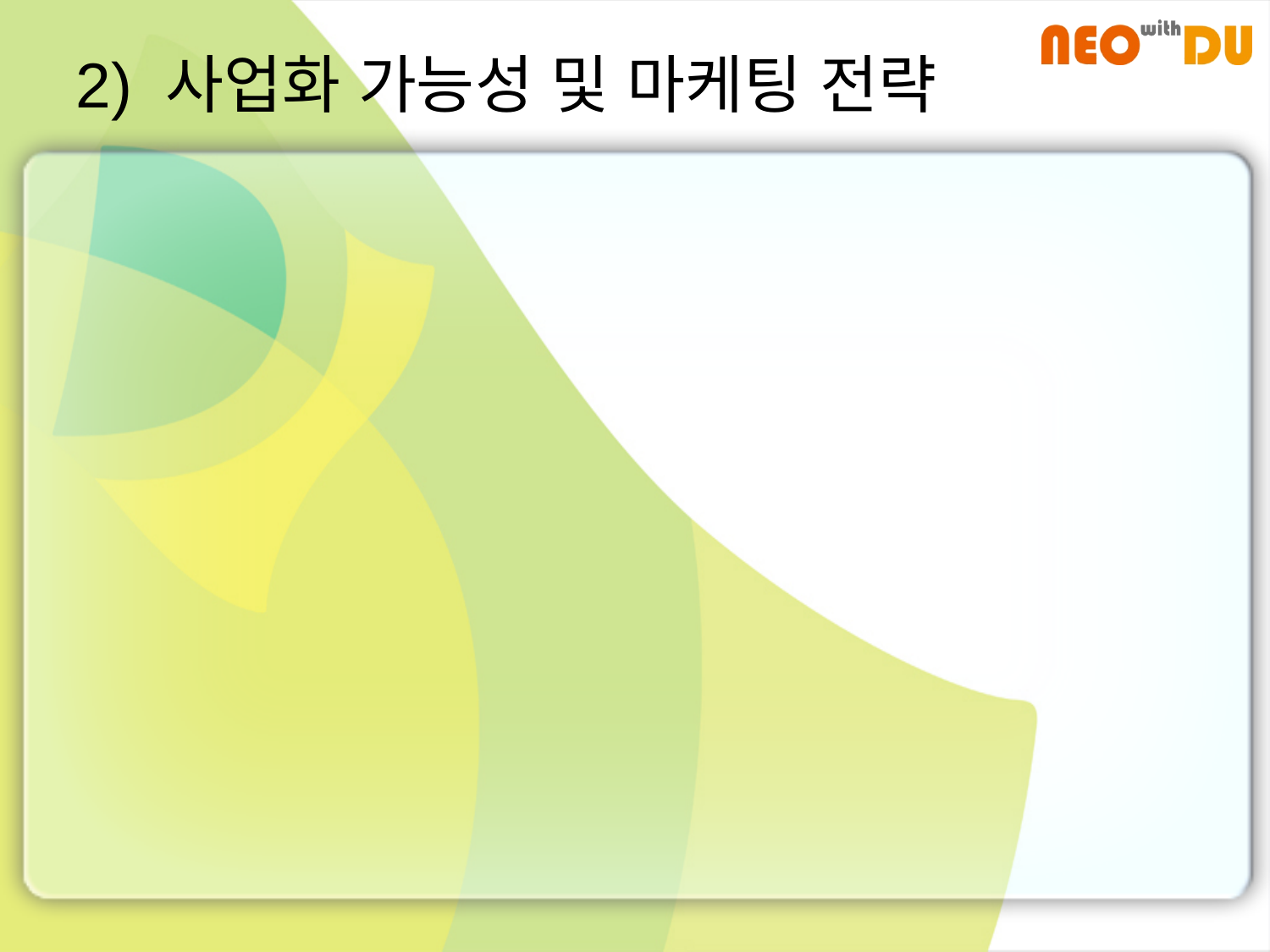

# 2) 사업화 가능성 및 마케팅 전략